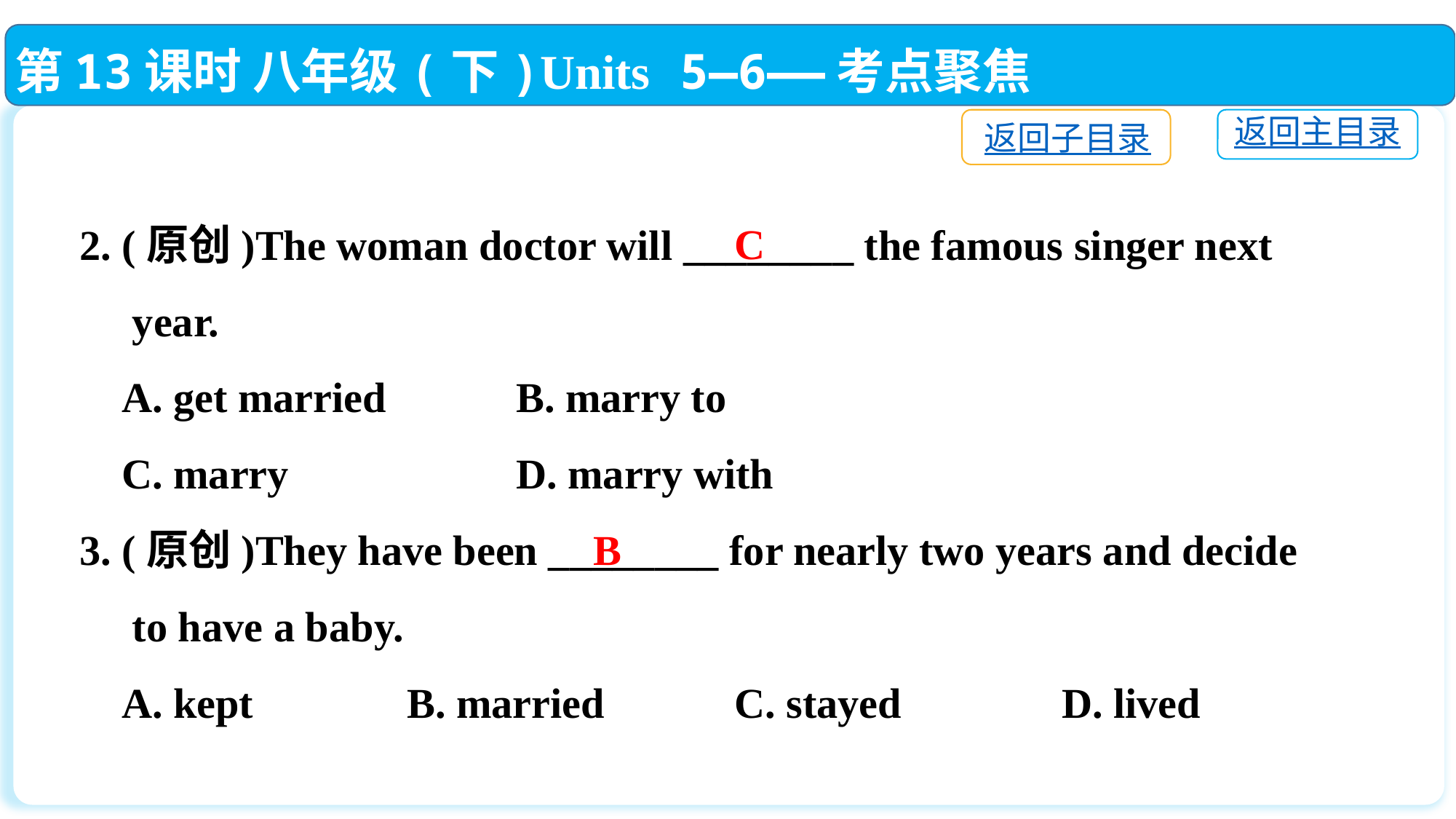

第13课时 八年级(下)Units 5—6——考点聚焦

返回子目录
返回主目录
2. (原创)The woman doctor will ________ the famous singer next
     year.
    A. get married		B. marry to
    C. marry			D. marry with
3. (原创)They have been ________ for nearly two years and decide
     to have a baby.
    A. kept		B. married		C. stayed		D. lived
C
B